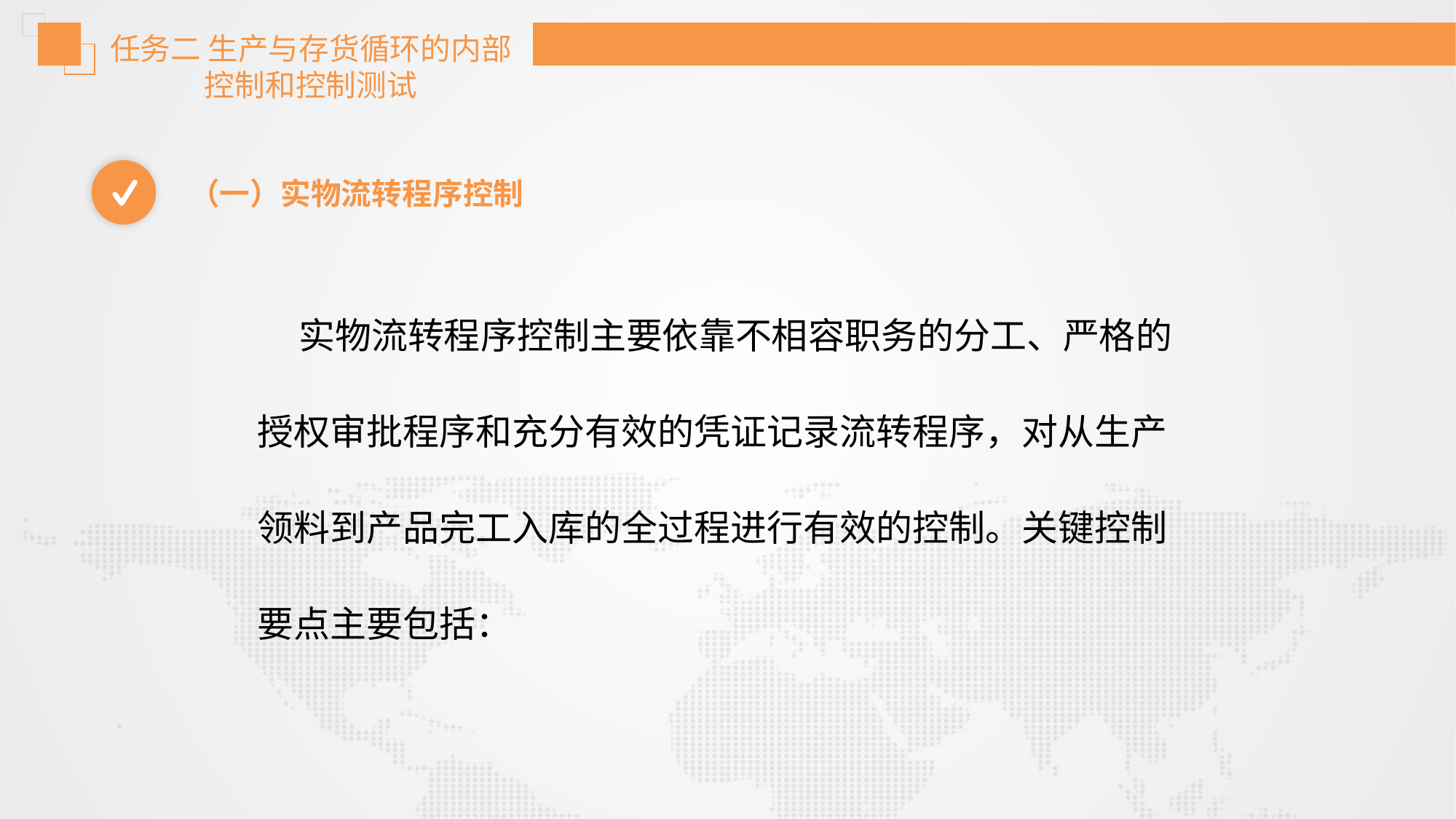

任务二 生产与存货循环的内部控制和控制测试

（一）实物流转程序控制

    实物流转程序控制主要依靠不相容职务的分工、严格的授权审批程序和充分有效的凭证记录流转程序，对从生产领料到产品完工入库的全过程进行有效的控制。关键控制要点主要包括：